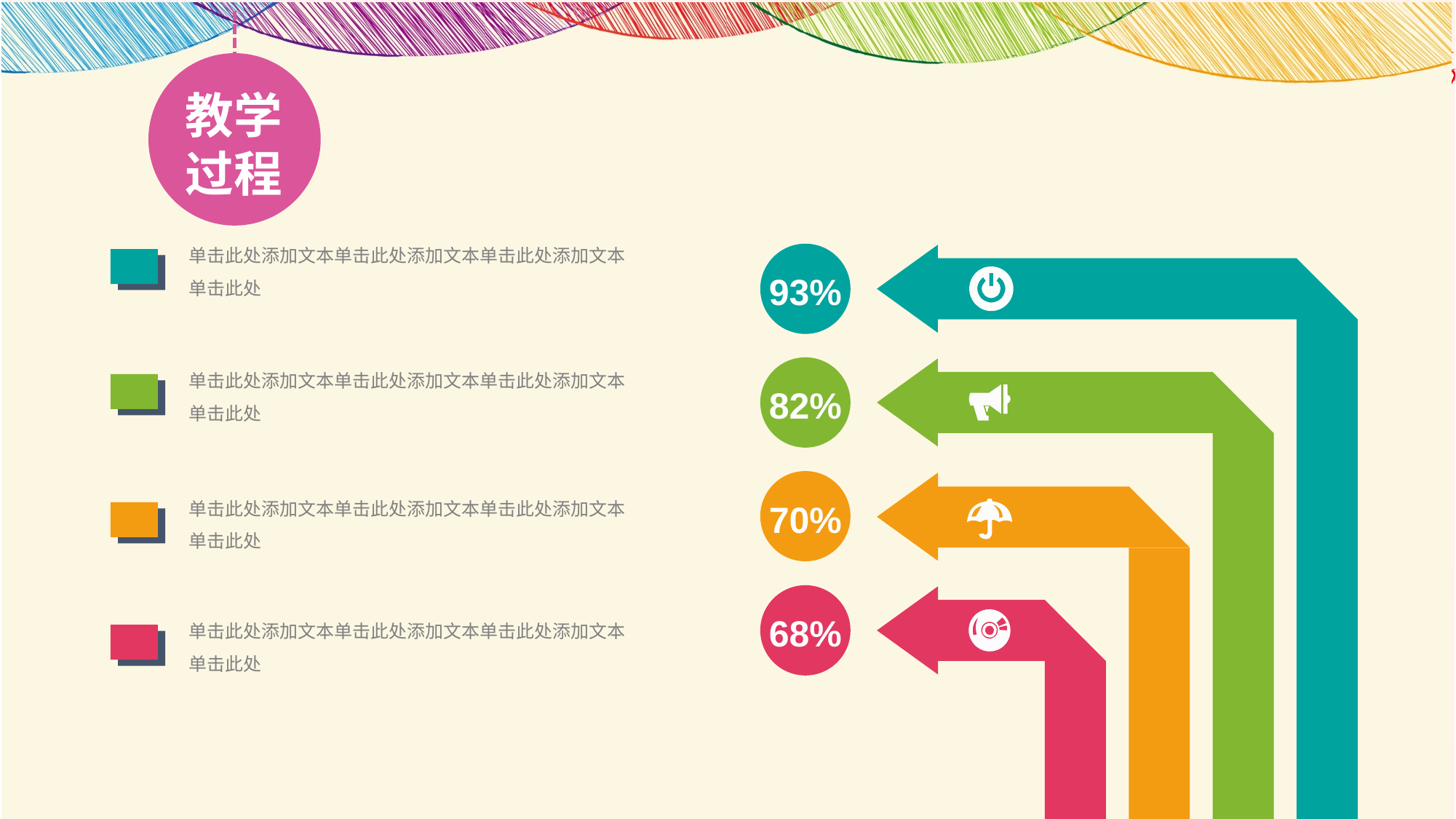

教学
过程
教学
过程
单击此处添加文本单击此处添加文本单击此处添加文本单击此处

93%

单击此处添加文本单击此处添加文本单击此处添加文本单击此处

82%

70%

单击此处添加文本单击此处添加文本单击此处添加文本单击此处

68%

单击此处添加文本单击此处添加文本单击此处添加文本单击此处